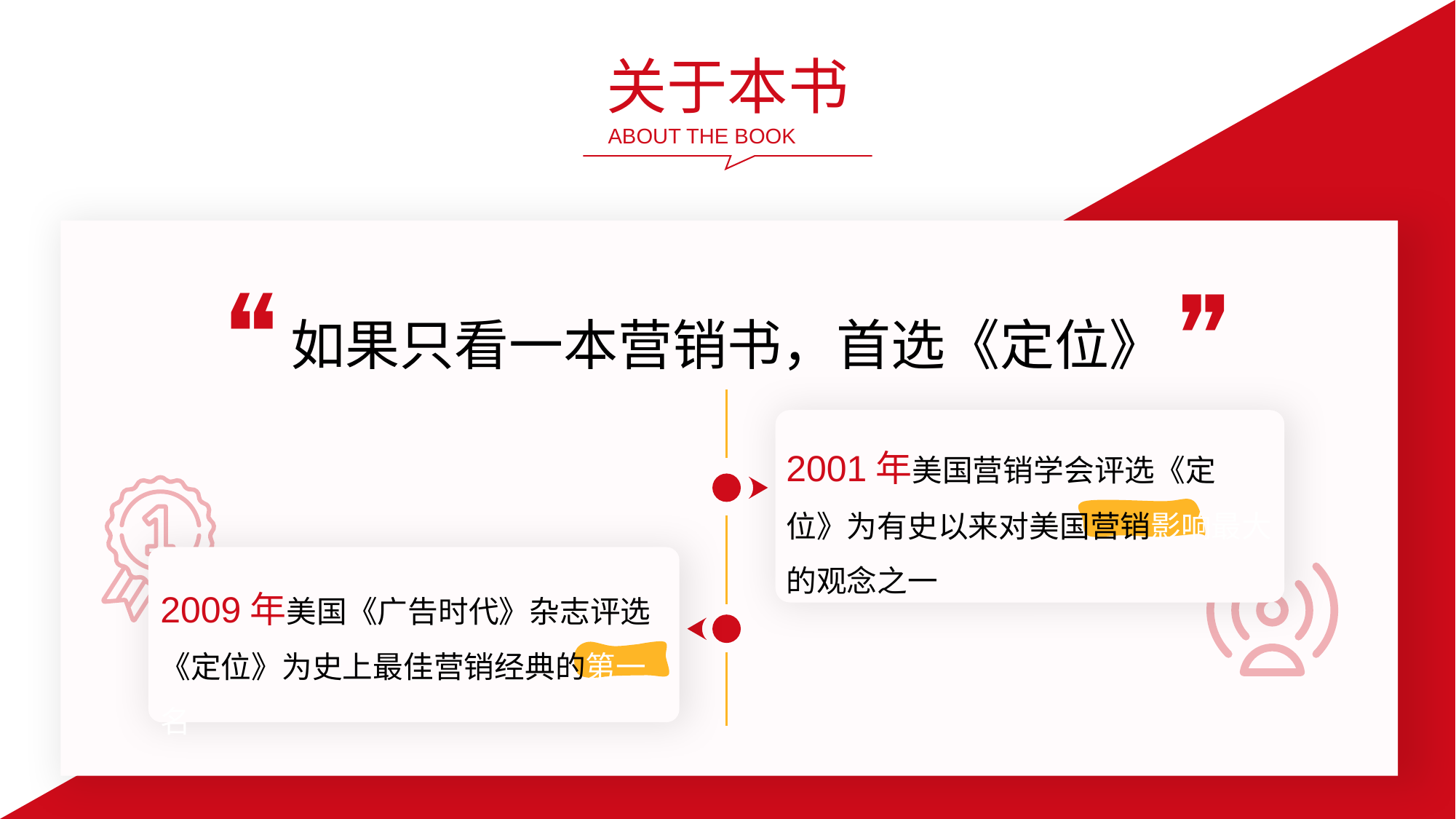

https://www.ypppt.com/
关于本书
ABOUT THE BOOK

“
”
如果只看一本营销书，首选《定位》

2001年美国营销学会评选《定位》为有史以来对美国营销影响最大的观念之一

2009年美国《广告时代》杂志评选《定位》为史上最佳营销经典的第一名